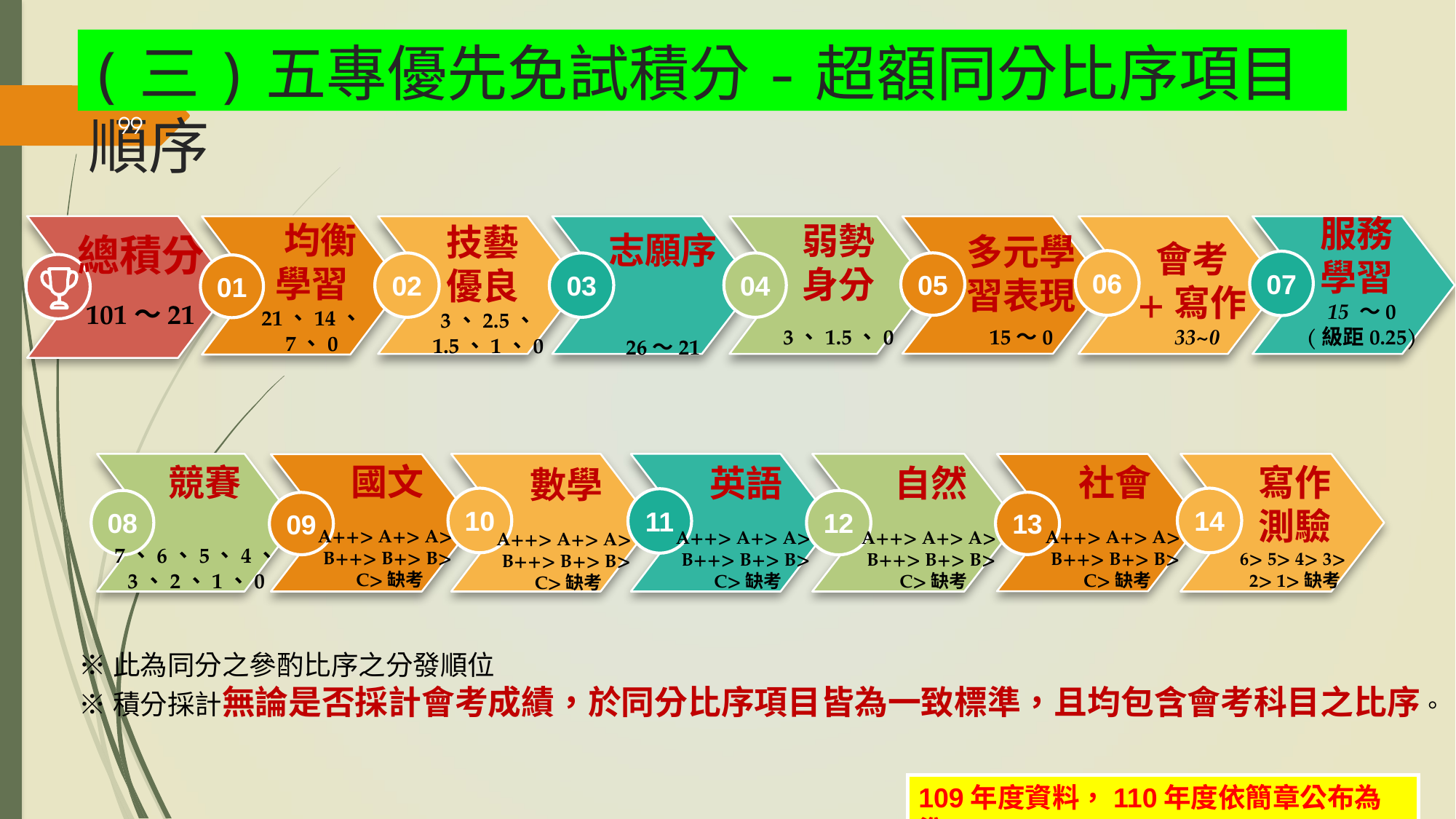

(三)五專優先免試積分-超額同分比序項目順序
99
服務
學習
15 ～0
(級距0.25)
 均衡
學習
21、14、
7、0
弱勢
身分

3、1.5、0
技藝
優良
3、2.5、
1.5、1、0

01

02

03

04

05

06

07
志願序

26～21
多元學
習表現

15～0
總積分
101～21

會考
+寫作
33~0
國文
A++> A+> A>
B++> B+> B>
 C>缺考

08

10

11

12

13

14

09
社會
A++> A+> A>
B++> B+> B>
 C>缺考
 競賽

7、6、5、4、
3、2、1、0
寫作
測驗
6> 5> 4> 3>
2> 1>缺考
英語
A++> A+> A>
B++> B+> B>
 C>缺考
自然
A++> A+> A>
B++> B+> B>
 C>缺考
數學
A++> A+> A>
B++> B+> B>
 C>缺考
※此為同分之參酌比序之分發順位
※積分採計無論是否採計會考成績，於同分比序項目皆為一致標準，且均包含會考科目之比序。
109年度資料，110年度依簡章公布為準